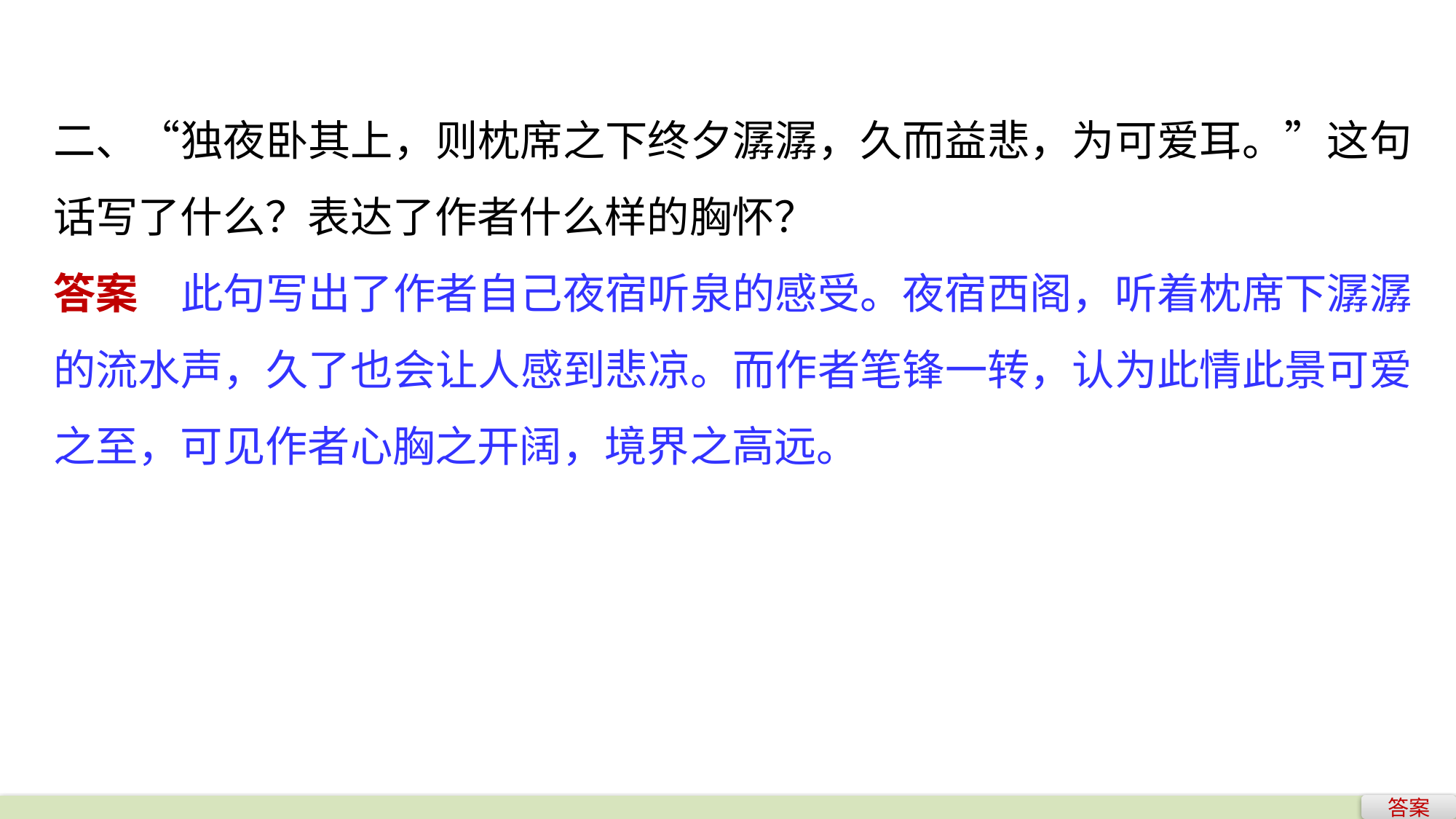

二、“独夜卧其上，则枕席之下终夕潺潺，久而益悲，为可爱耳。”这句话写了什么？表达了作者什么样的胸怀？
答案　此句写出了作者自己夜宿听泉的感受。夜宿西阁，听着枕席下潺潺的流水声，久了也会让人感到悲凉。而作者笔锋一转，认为此情此景可爱之至，可见作者心胸之开阔，境界之高远。
答案